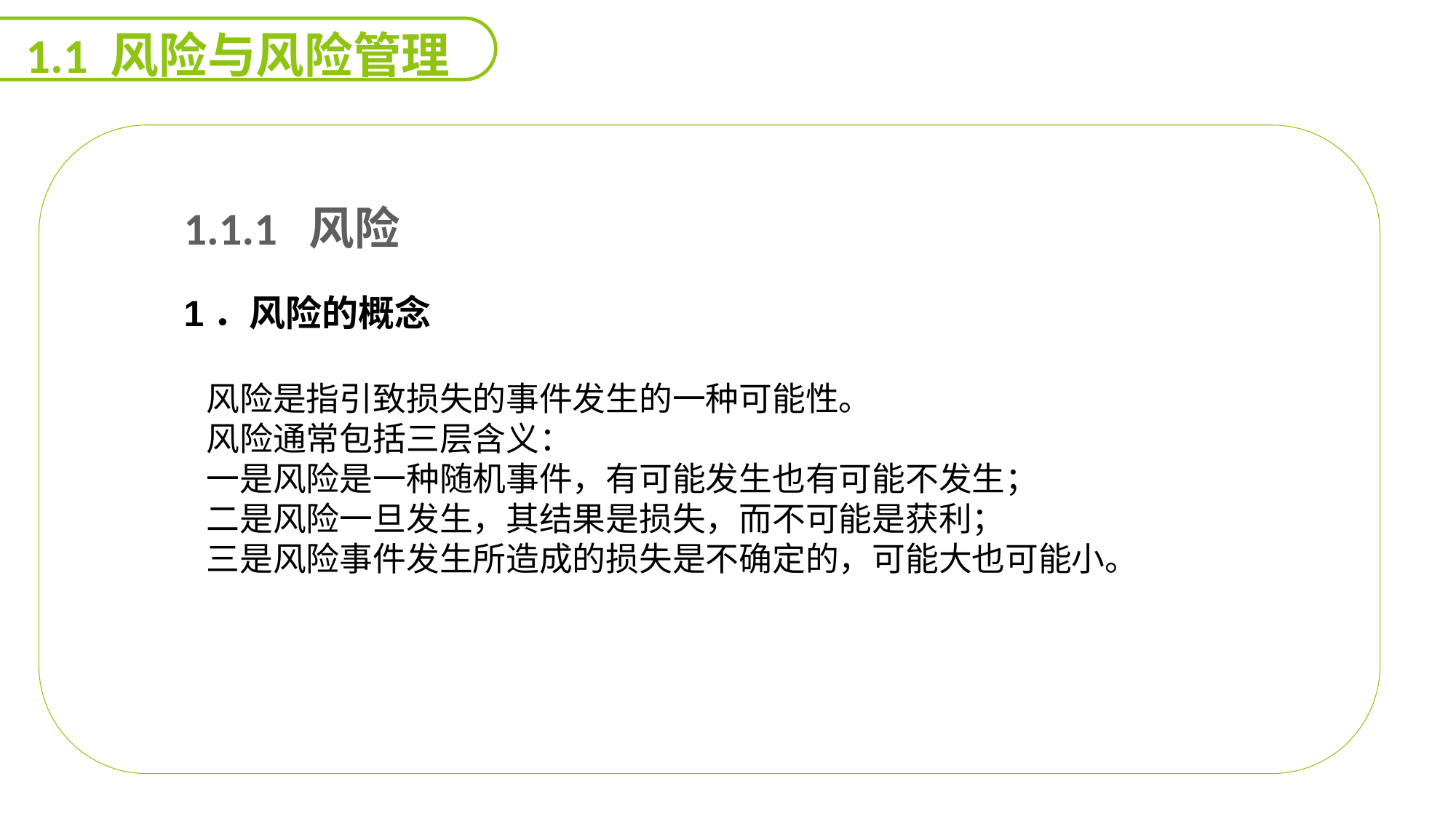

1.1 风险与风险管理

1.1.1  风险

1．风险的概念

  风险是指引致损失的事件发生的一种可能性。
  风险通常包括三层含义：
  一是风险是一种随机事件，有可能发生也有可能不发生；
  二是风险一旦发生，其结果是损失，而不可能是获利；
  三是风险事件发生所造成的损失是不确定的，可能大也可能小。

能力
目标
延迟符